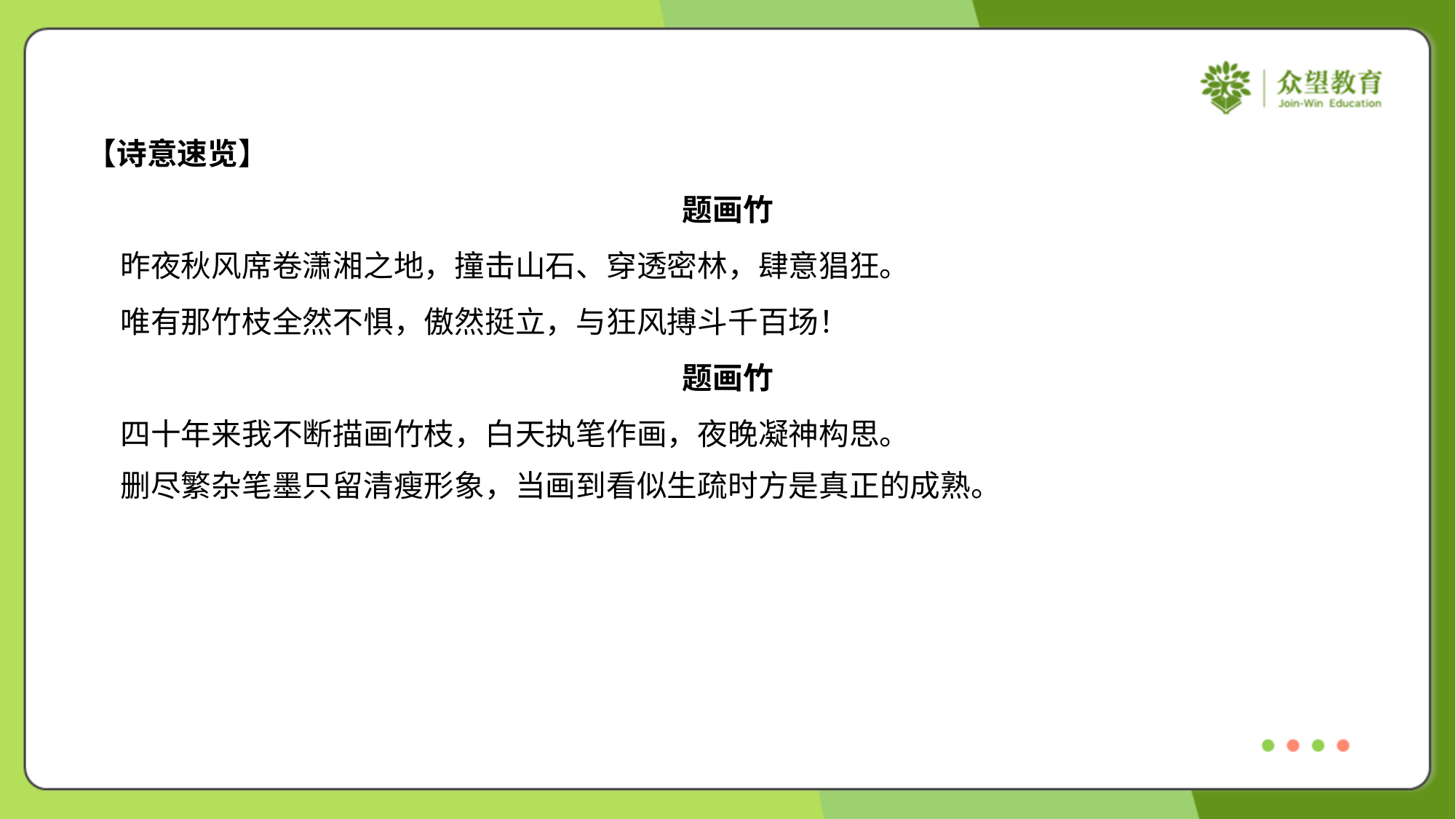

【诗意速览】
题画竹
    昨夜秋风席卷潇湘之地，撞击山石、穿透密林，肆意猖狂。
    唯有那竹枝全然不惧，傲然挺立，与狂风搏斗千百场！
题画竹
    四十年来我不断描画竹枝，白天执笔作画，夜晚凝神构思。
    删尽繁杂笔墨只留清瘦形象，当画到看似生疏时方是真正的成熟。